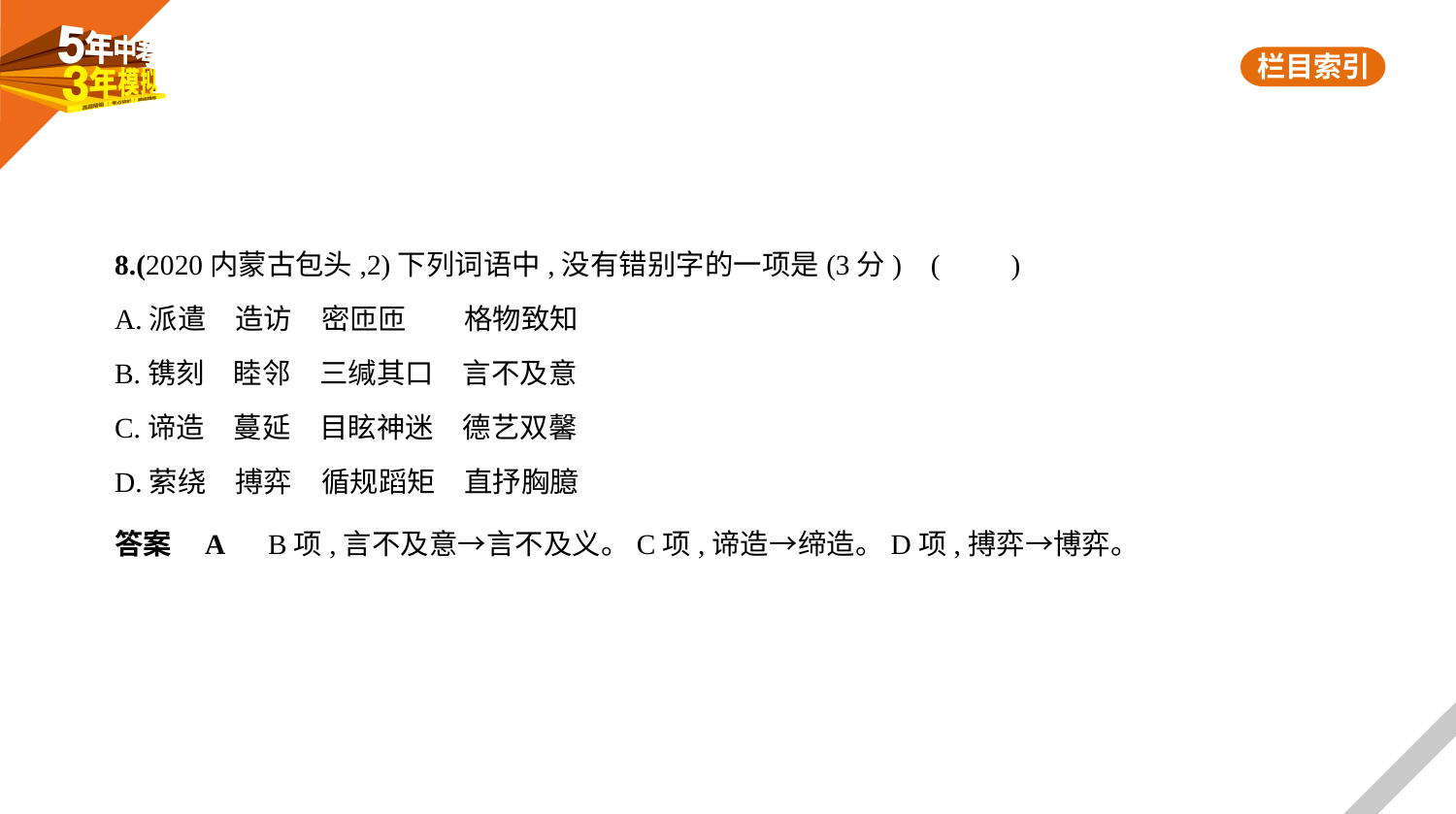

8.(2020内蒙古包头,2)下列词语中,没有错别字的一项是(3分) (　　)
A.派遣　造访　密匝匝　　格物致知
B.镌刻　睦邻　三缄其口　言不及意
C.谛造　蔓延　目眩神迷　德艺双馨
D.萦绕　搏弈　循规蹈矩　直抒胸臆
答案    A　B项,言不及意→言不及义。C项,谛造→缔造。D项,搏弈→博弈。